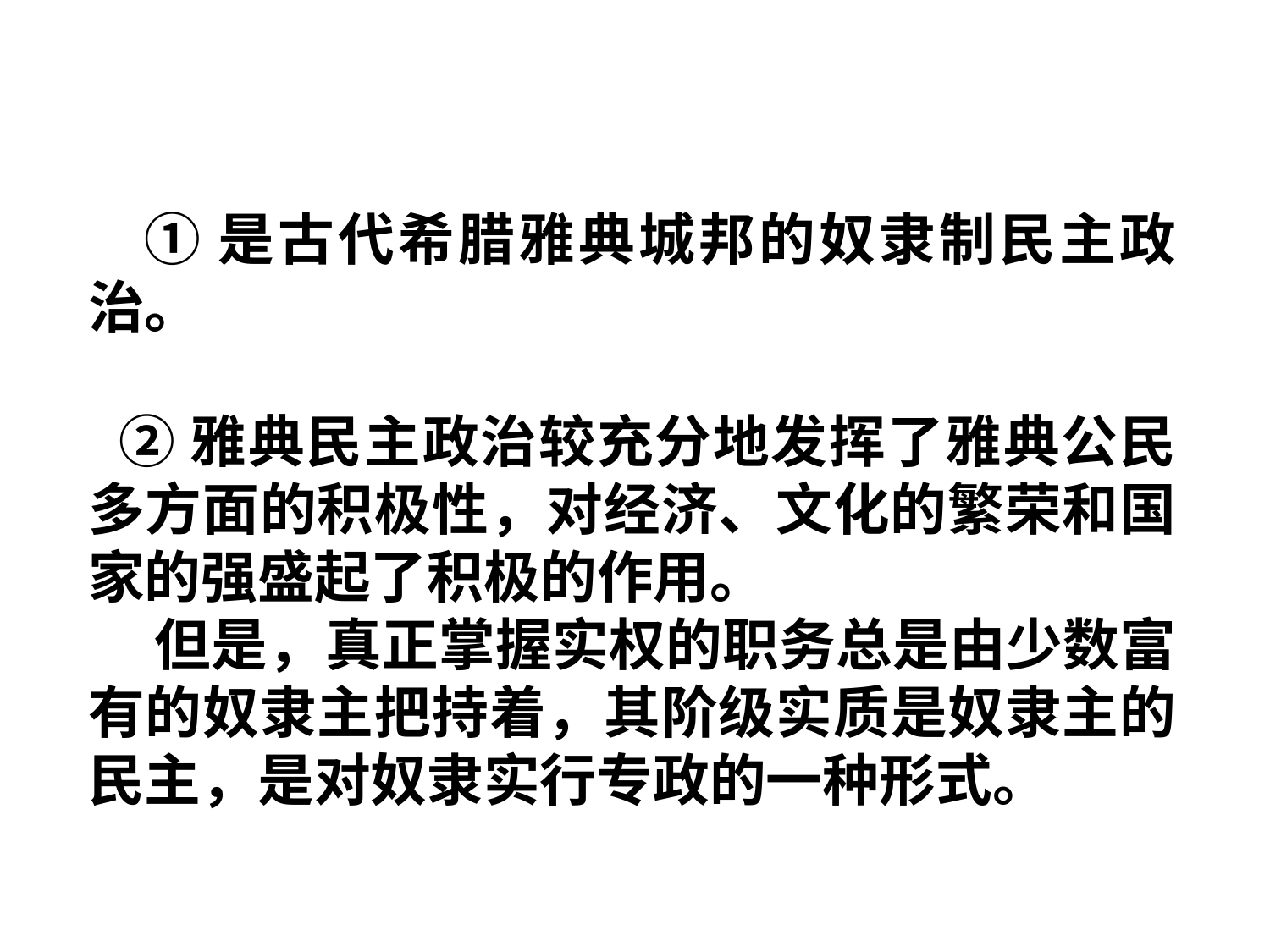

①是古代希腊雅典城邦的奴隶制民主政治。

  ②雅典民主政治较充分地发挥了雅典公民多方面的积极性，对经济、文化的繁荣和国家的强盛起了积极的作用。
    但是，真正掌握实权的职务总是由少数富有的奴隶主把持着，其阶级实质是奴隶主的民主，是对奴隶实行专政的一种形式。